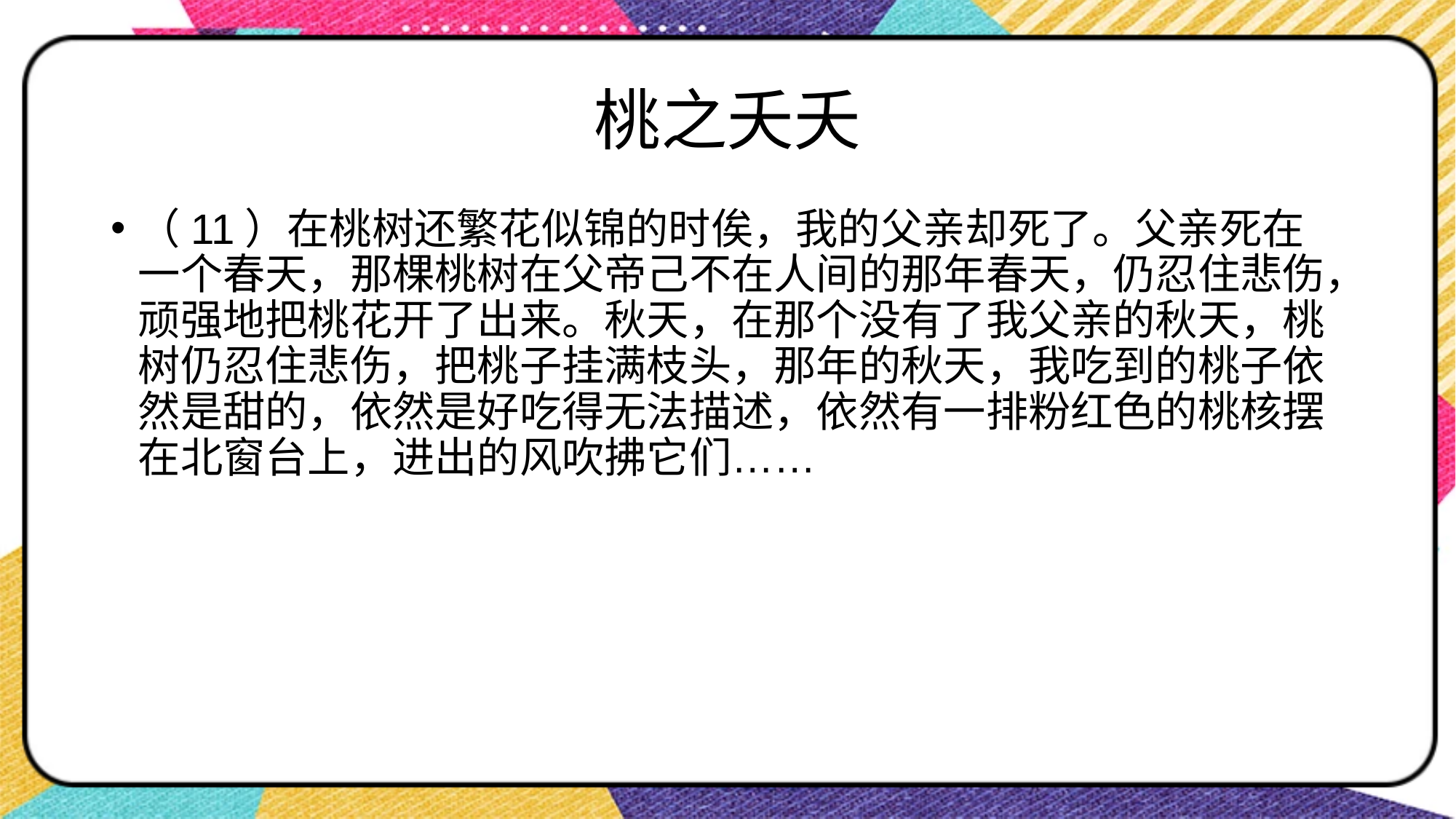

# 桃之夭夭
（11）在桃树还繁花似锦的时俟，我的父亲却死了。父亲死在一个春天，那棵桃树在父帝己不在人间的那年春天，仍忍住悲伤，顽强地把桃花开了出来。秋天，在那个没有了我父亲的秋天，桃树仍忍住悲伤，把桃子挂满枝头，那年的秋天，我吃到的桃子依然是甜的，依然是好吃得无法描述，依然有一排粉红色的桃核摆在北窗台上，进出的风吹拂它们……